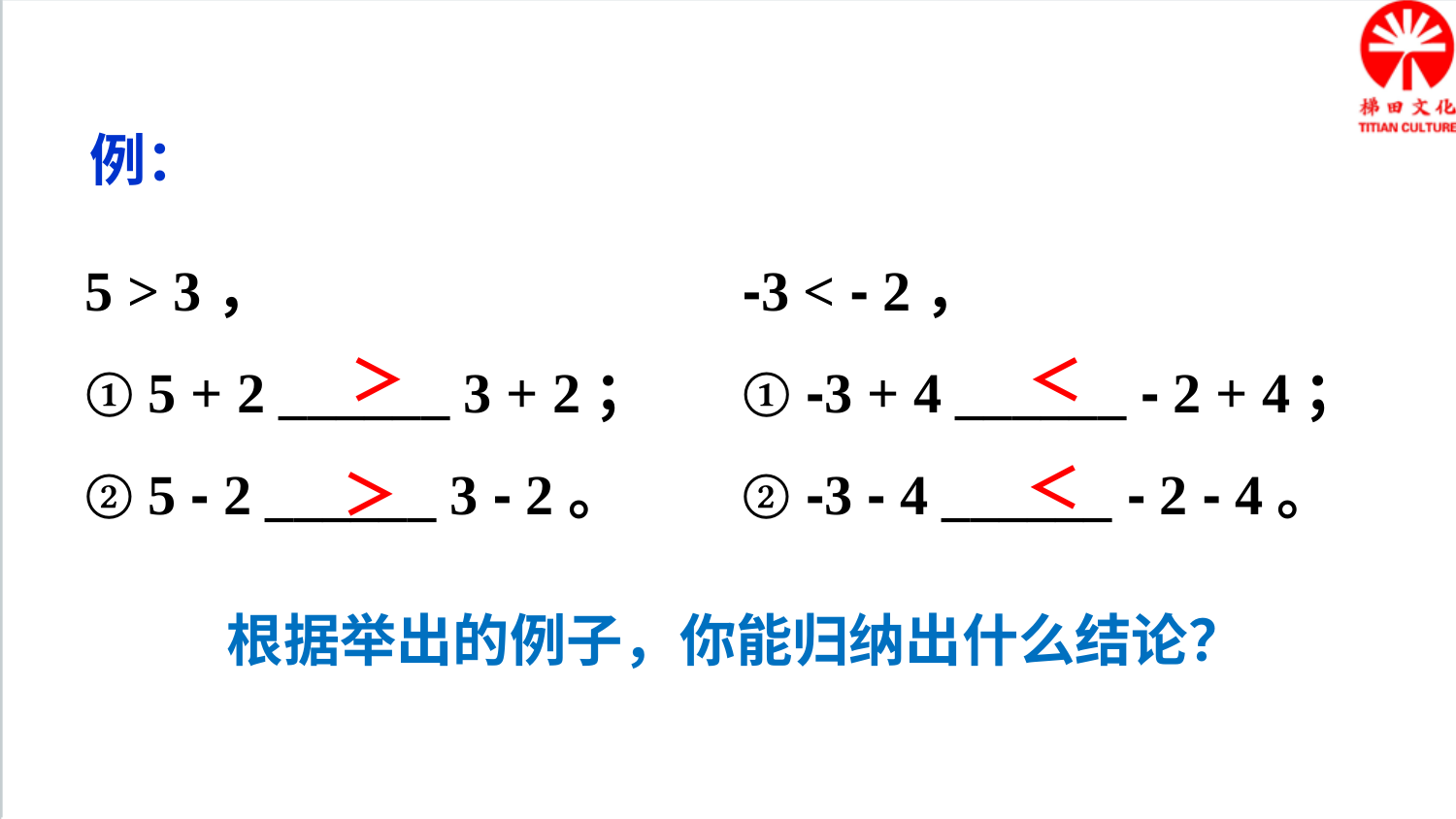

例：
5 > 3，
① 5 + 2 ______ 3 + 2；
② 5 - 2 ______ 3 - 2。
-3 < - 2，
① -3 + 4 ______ - 2 + 4；
② -3 - 4 ______ - 2 - 4。
＜
＞
＜
＞
根据举出的例子，你能归纳出什么结论？